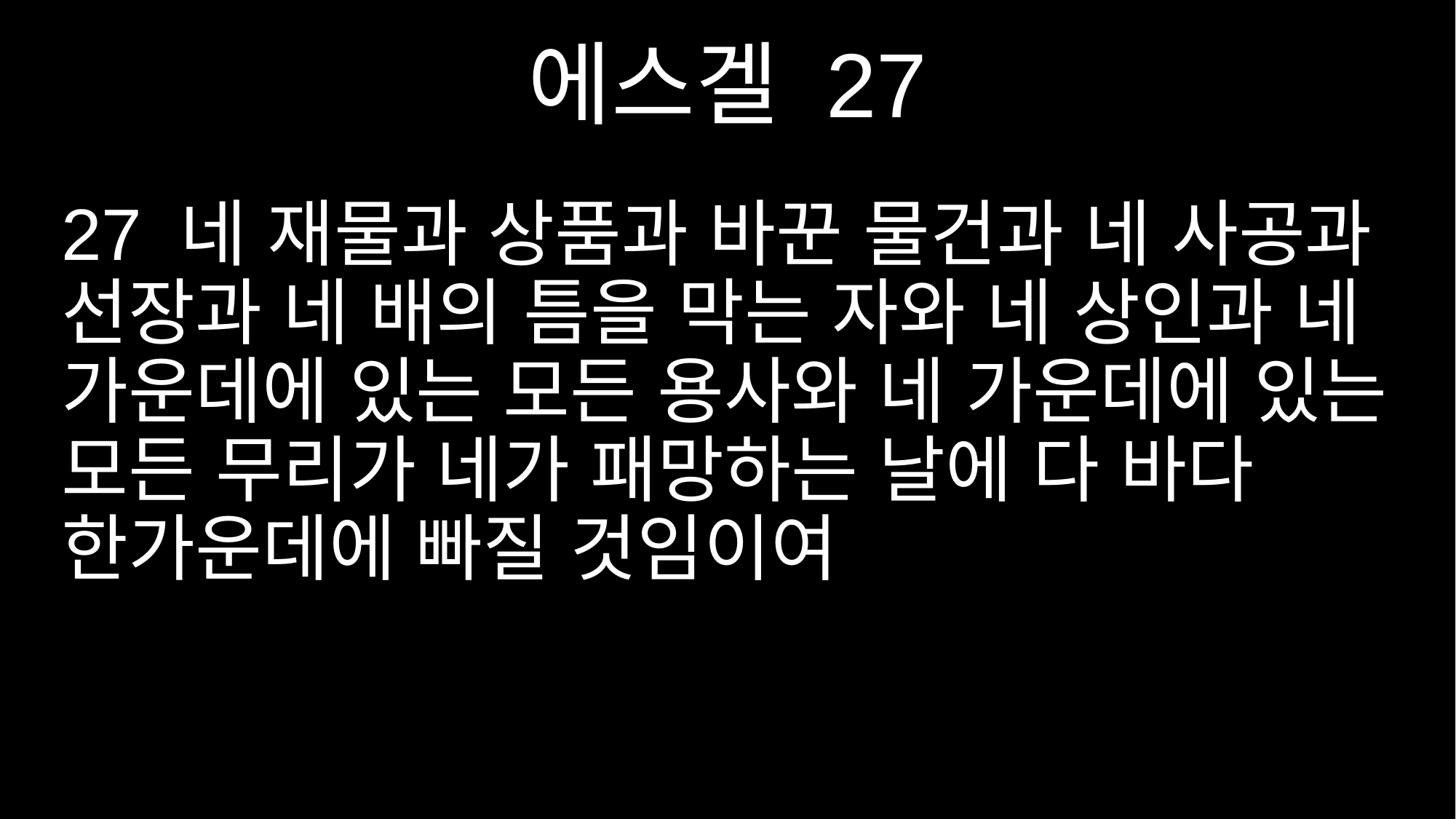

에스겔 27
27 네 재물과 상품과 바꾼 물건과 네 사공과 선장과 네 배의 틈을 막는 자와 네 상인과 네 가운데에 있는 모든 용사와 네 가운데에 있는 모든 무리가 네가 패망하는 날에 다 바다 한가운데에 빠질 것임이여